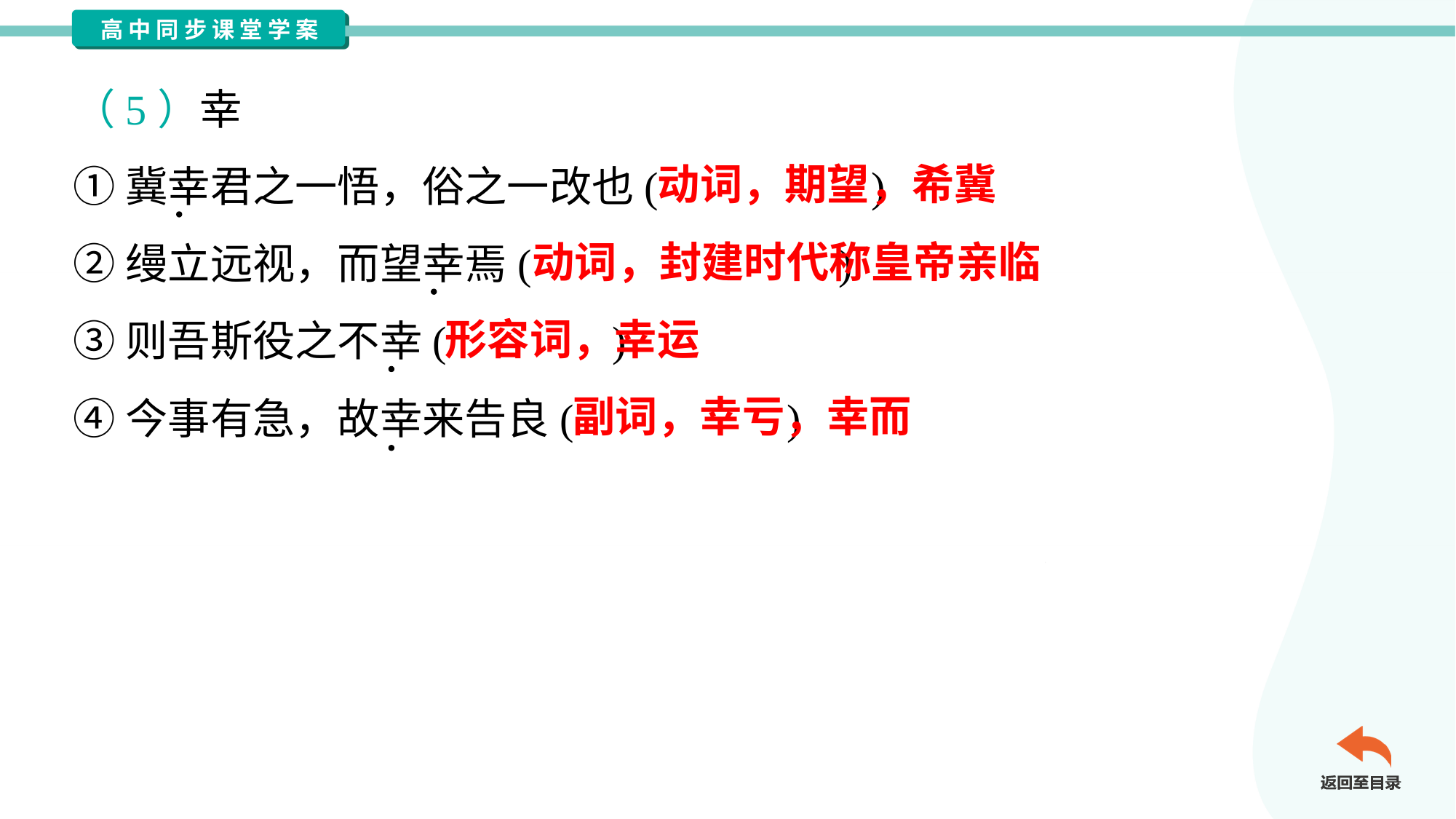

（5）幸
①冀幸君之一悟，俗之一改也(                  )
②缦立远视，而望幸焉(                          )
③则吾斯役之不幸(              )
④今事有急，故幸来告良(                  )
动词，期望，希冀
动词，封建时代称皇帝亲临

形容词，幸运

副词，幸亏，幸而